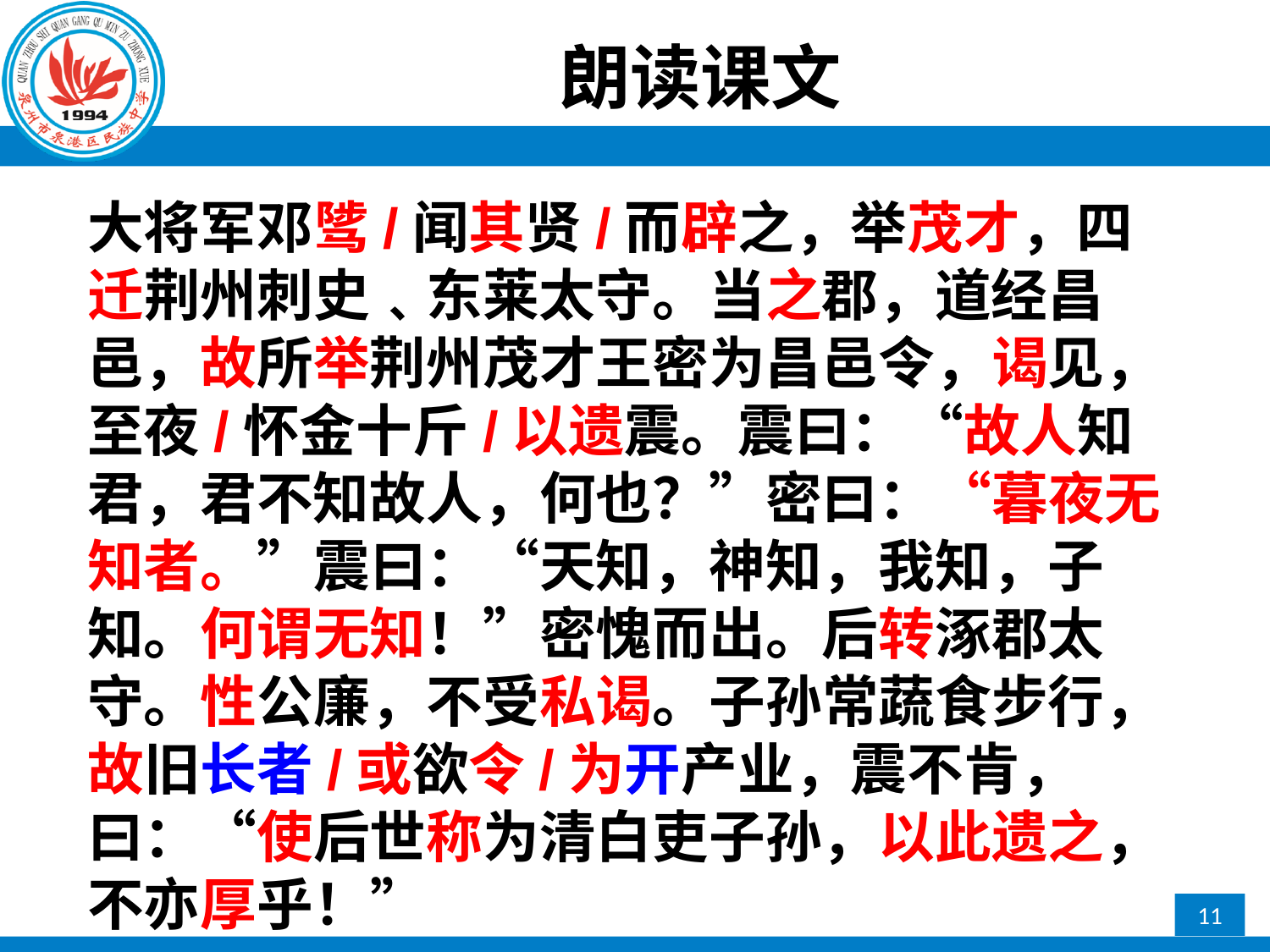

# 朗读课文
大将军邓骘/闻其贤/而辟之，举茂才，四迁荆州刺史﹑东莱太守。当之郡，道经昌邑，故所举荆州茂才王密为昌邑令，谒见，至夜/怀金十斤/以遗震。震曰：“故人知君，君不知故人，何也？”密曰：“暮夜无知者。”震曰：“天知，神知，我知，子知。何谓无知！”密愧而出。后转涿郡太守。性公廉，不受私谒。子孙常蔬食步行，故旧长者/或欲令/为开产业，震不肯，曰：“使后世称为清白吏子孙，以此遗之，不亦厚乎！”